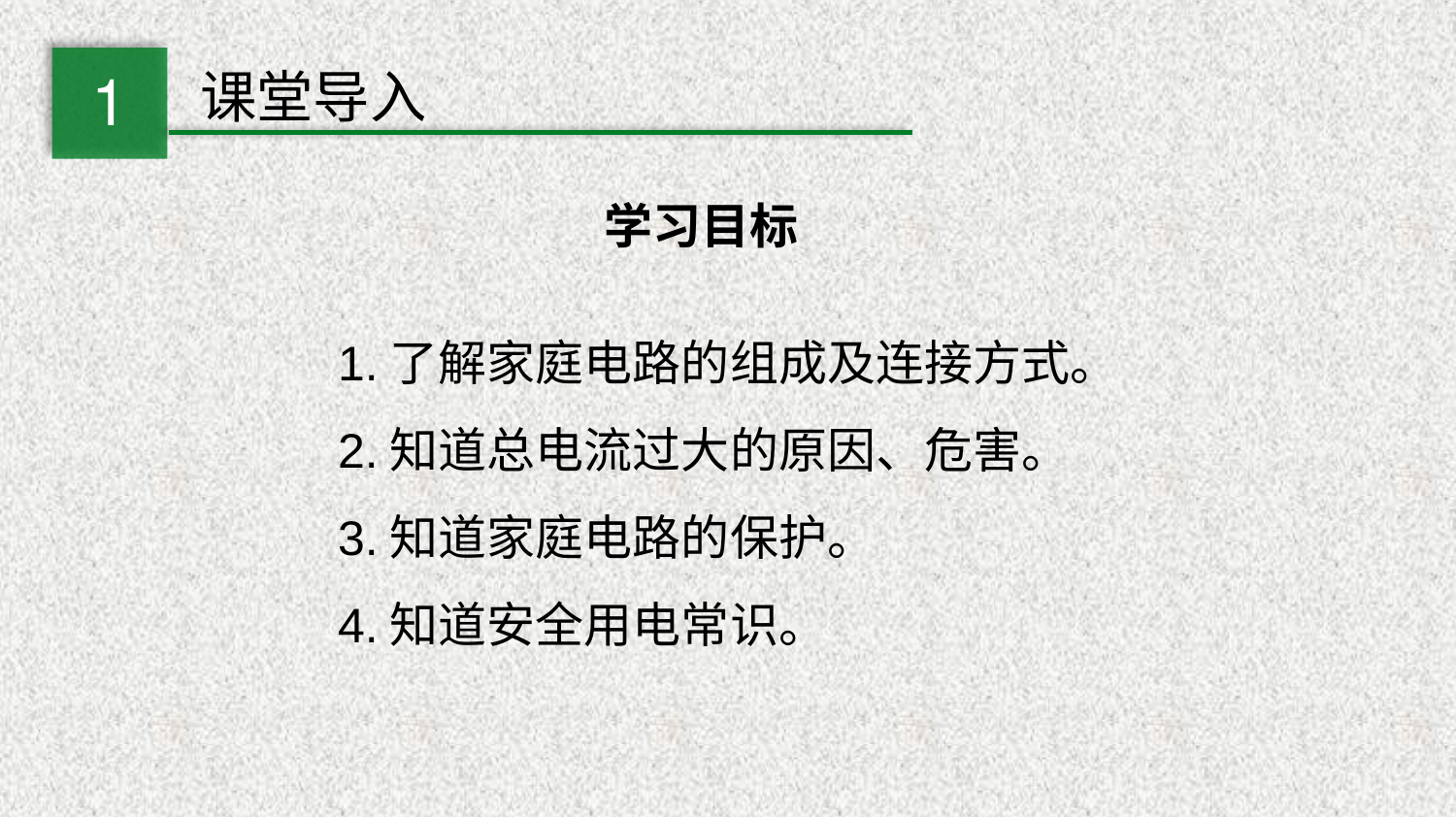

1
课堂导入
学习目标
1.了解家庭电路的组成及连接方式。
2.知道总电流过大的原因、危害。
3.知道家庭电路的保护。
4.知道安全用电常识。